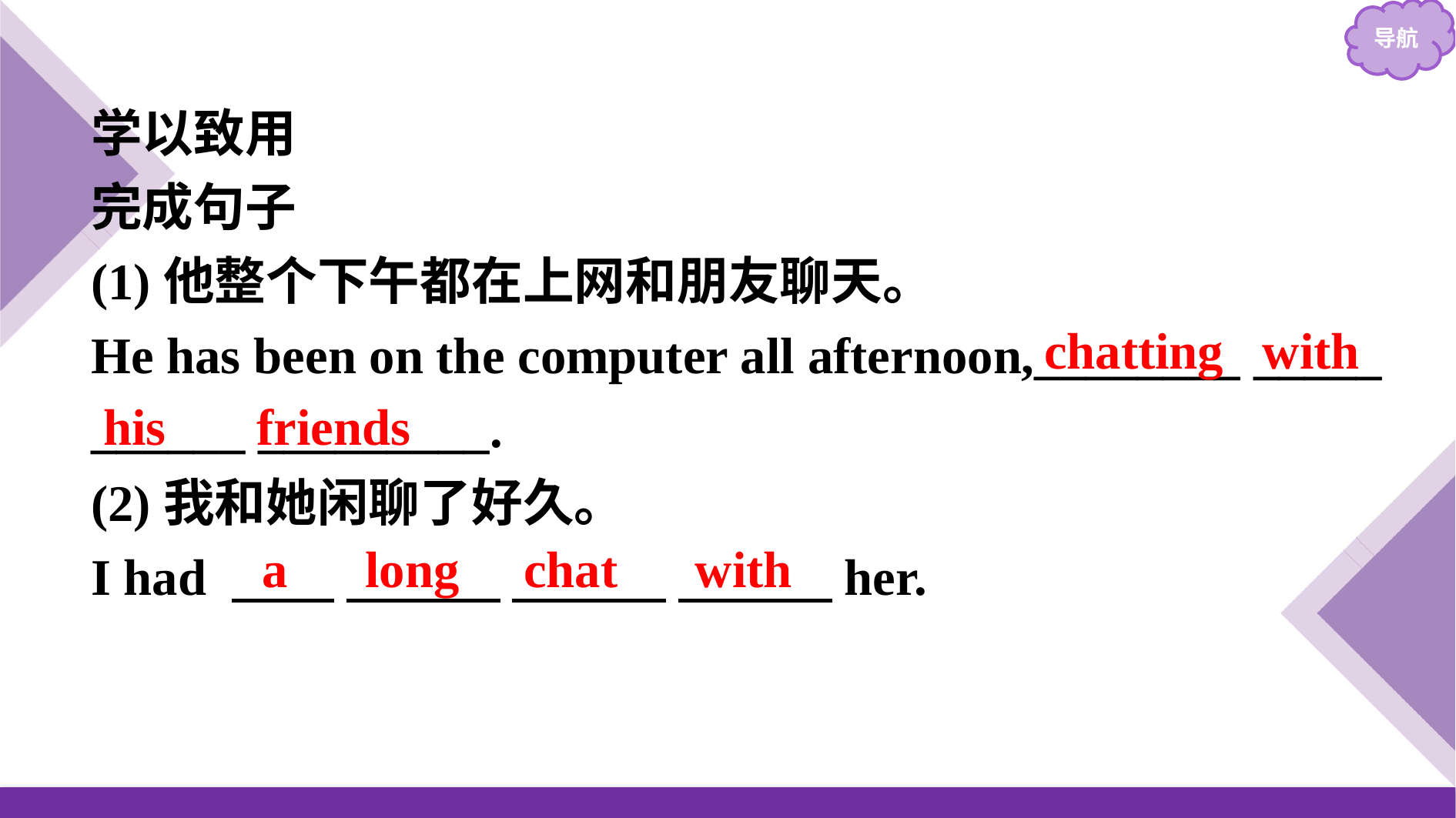

学以致用
完成句子
(1)他整个下午都在上网和朋友聊天。
He has been on the computer all afternoon,________ _____
______ _________.
(2)我和她闲聊了好久。
I had 　　 　　　 　　　 　　　her.
chatting   with
his       friends
a      long     chat      with